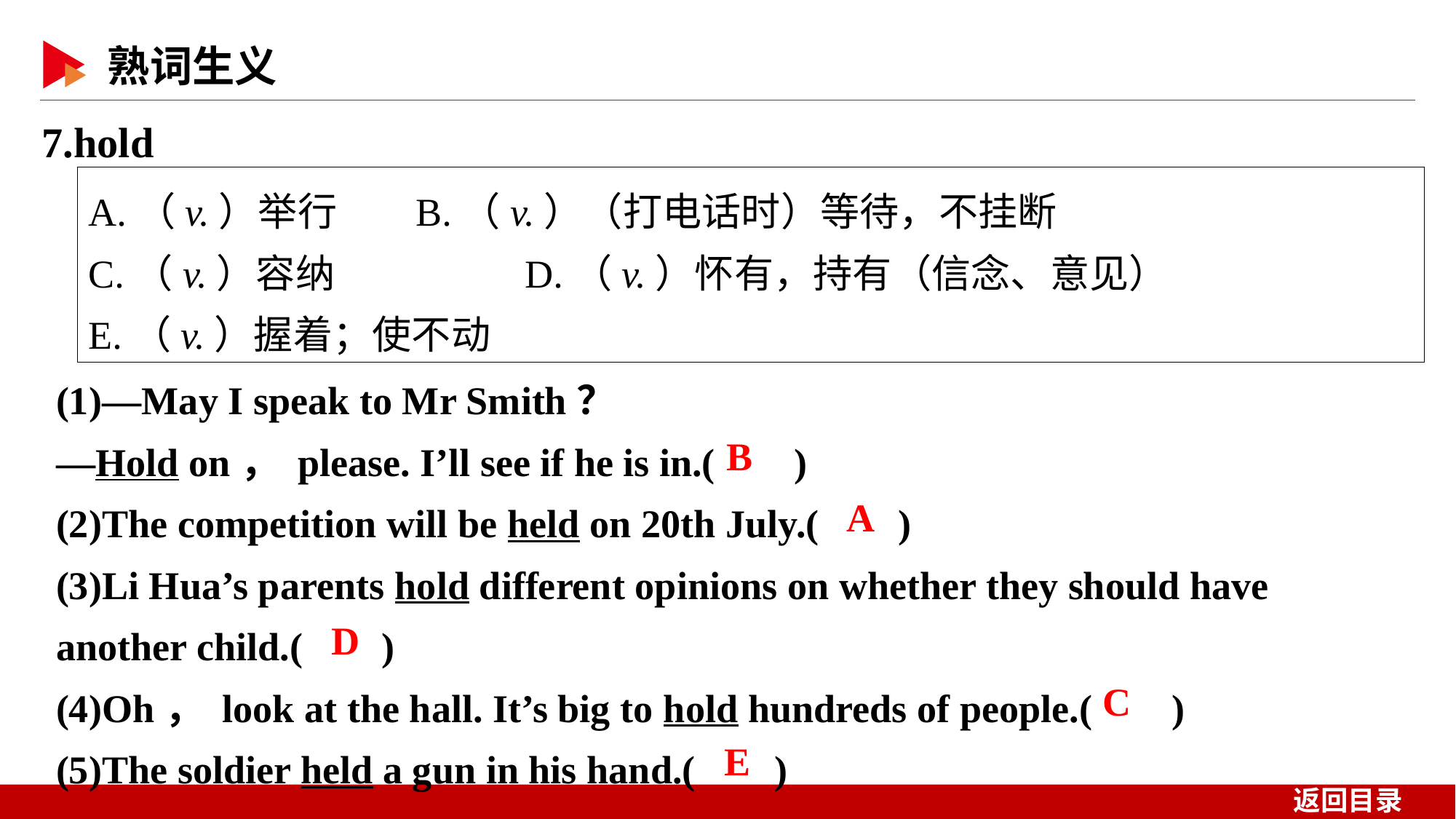

7.hold
A.（v.）举行	B.（v.）（打电话时）等待，不挂断
C.（v.）容纳		D.（v.）怀有，持有（信念、意见）
E.（v.）握着；使不动
(1)—May I speak to Mr Smith？
—Hold on， please. I’ll see if he is in.(        )
(2)The competition will be held on 20th July.(        )
(3)Li Hua’s parents hold different opinions on whether they should have another child.(        )
(4)Oh， look at the hall. It’s big to hold hundreds of people.(        )
(5)The soldier held a gun in his hand.(        )
   B
   A
   D
   C
 E